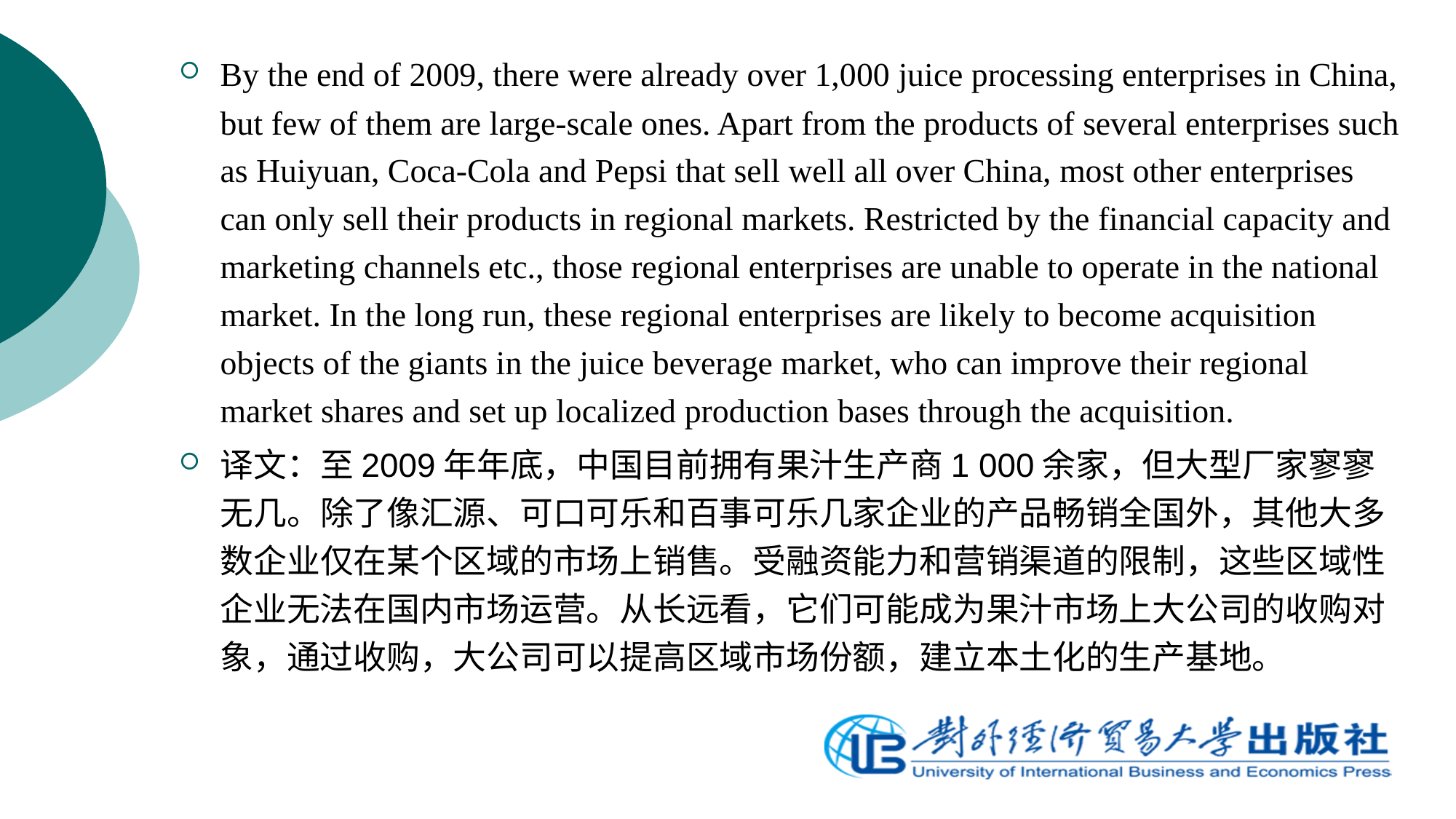

By the end of 2009, there were already over 1,000 juice processing enterprises in China, but few of them are large-scale ones. Apart from the products of several enterprises such as Huiyuan, Coca-Cola and Pepsi that sell well all over China, most other enterprises can only sell their products in regional markets. Restricted by the financial capacity and marketing channels etc., those regional enterprises are unable to operate in the national market. In the long run, these regional enterprises are likely to become acquisition objects of the giants in the juice beverage market, who can improve their regional market shares and set up localized production bases through the acquisition.
译文：至2009年年底，中国目前拥有果汁生产商1 000余家，但大型厂家寥寥无几。除了像汇源、可口可乐和百事可乐几家企业的产品畅销全国外，其他大多数企业仅在某个区域的市场上销售。受融资能力和营销渠道的限制，这些区域性企业无法在国内市场运营。从长远看，它们可能成为果汁市场上大公司的收购对象，通过收购，大公司可以提高区域市场份额，建立本土化的生产基地。